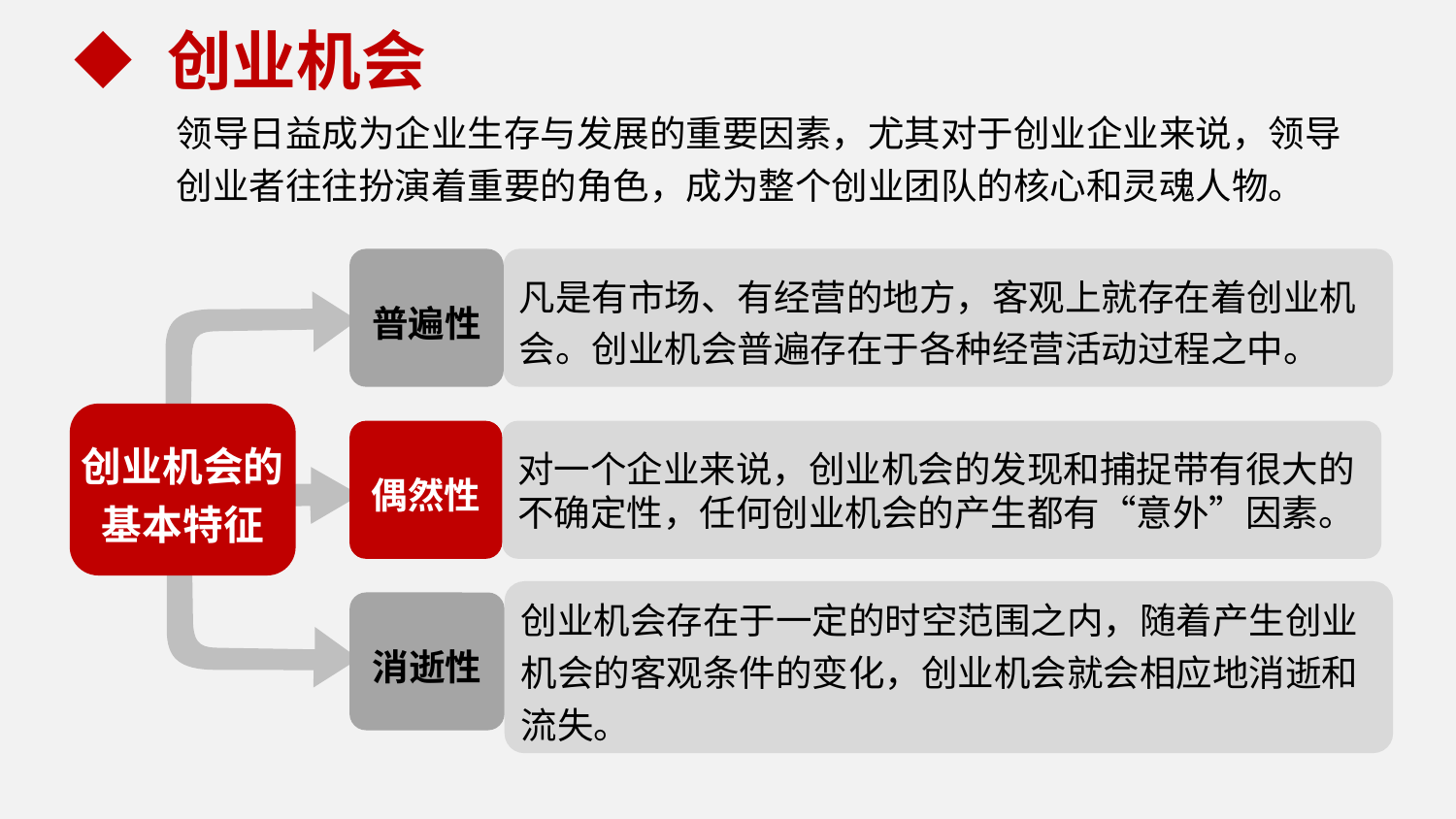

创业机会
领导日益成为企业生存与发展的重要因素，尤其对于创业企业来说，领导创业者往往扮演着重要的角色，成为整个创业团队的核心和灵魂人物。
凡是有市场、有经营的地方，客观上就存在着创业机会。创业机会普遍存在于各种经营活动过程之中。
普遍性

创业机会的基本特征
对一个企业来说，创业机会的发现和捕捉带有很大的不确定性，任何创业机会的产生都有“意外”因素。
偶然性

创业机会存在于一定的时空范围之内，随着产生创业机会的客观条件的变化，创业机会就会相应地消逝和流失。
消逝性